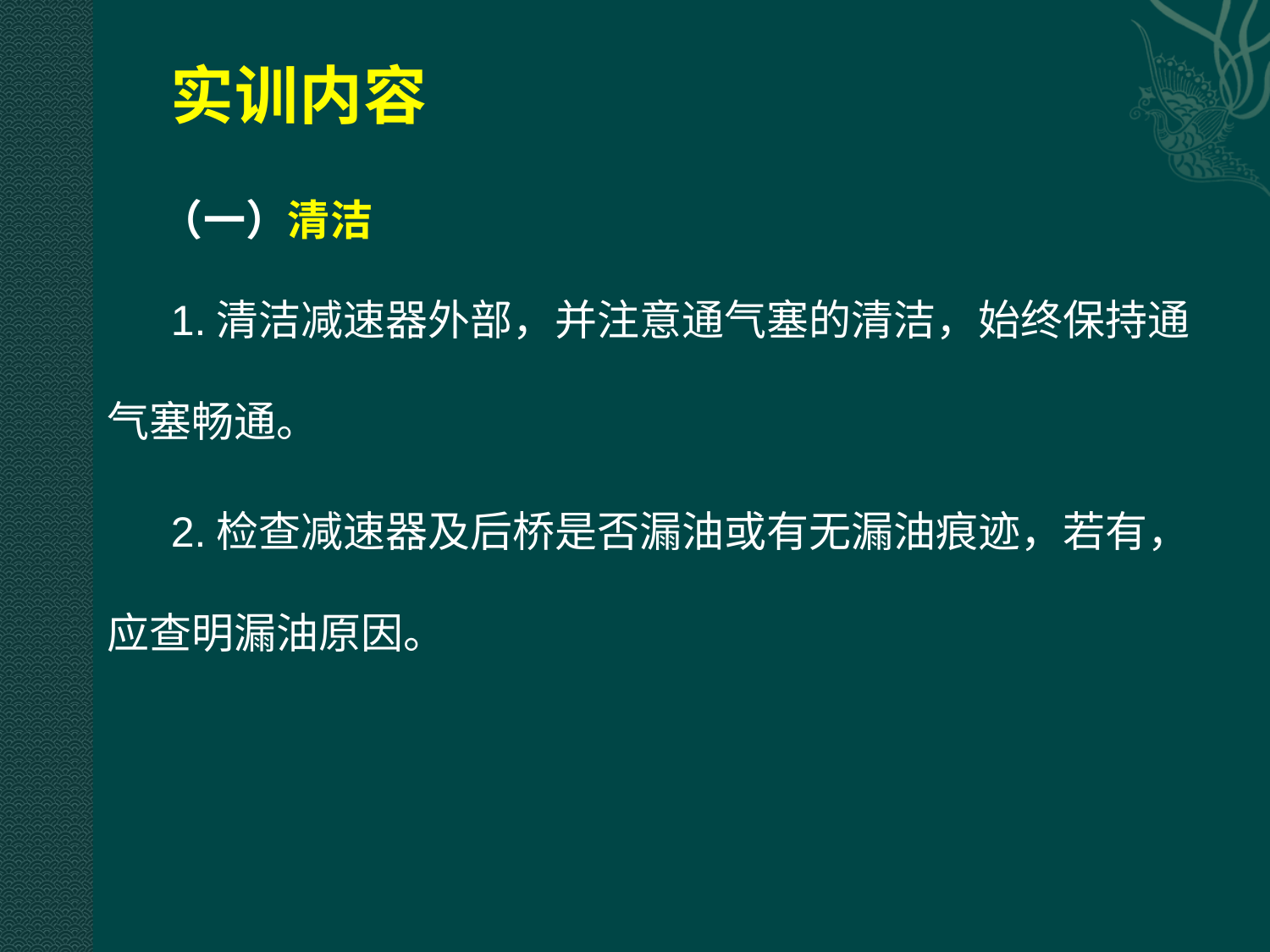

# 实训内容
（一）清洁
1.清洁减速器外部，并注意通气塞的清洁，始终保持通气塞畅通。
2.检查减速器及后桥是否漏油或有无漏油痕迹，若有，应查明漏油原因。